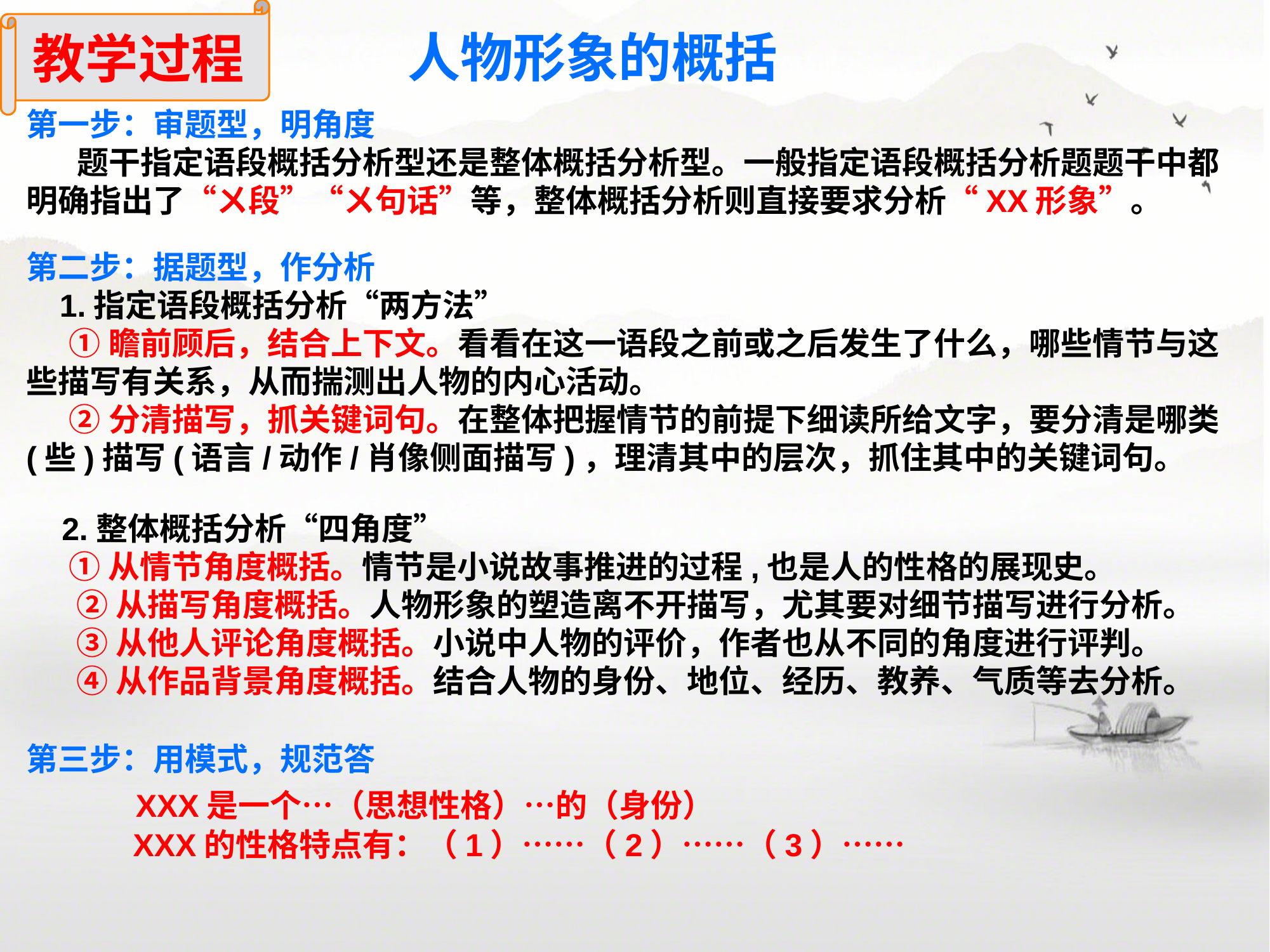

教学过程
人物形象的概括
第一步：审题型，明角度
      题干指定语段概括分析型还是整体概括分析型。一般指定语段概括分析题题干中都明确指出了“ㄨ段”“ㄨ句话”等，整体概括分析则直接要求分析“XX形象”。
第二步：据题型，作分析
1.指定语段概括分析“两方法”
      ①瞻前顾后，结合上下文。看看在这一语段之前或之后发生了什么，哪些情节与这些描写有关系，从而揣测出人物的内心活动。
      ②分清描写，抓关键词句。在整体把握情节的前提下细读所给文字，要分清是哪类(些)描写(语言/动作/肖像侧面描写)，理清其中的层次，抓住其中的关键词句。
    2.整体概括分析“四角度”
      ①从情节角度概括。情节是小说故事推进的过程,也是人的性格的展现史。
       ②从描写角度概括。人物形象的塑造离不开描写，尤其要对细节描写进行分析。
       ③从他人评论角度概括。小说中人物的评价，作者也从不同的角度进行评判。
       ④从作品背景角度概括。结合人物的身份、地位、经历、教养、气质等去分析。
第三步：用模式，规范答
          XXX是一个…（思想性格）…的（身份）
            XXX的性格特点有：（1）……（2）……（3）……